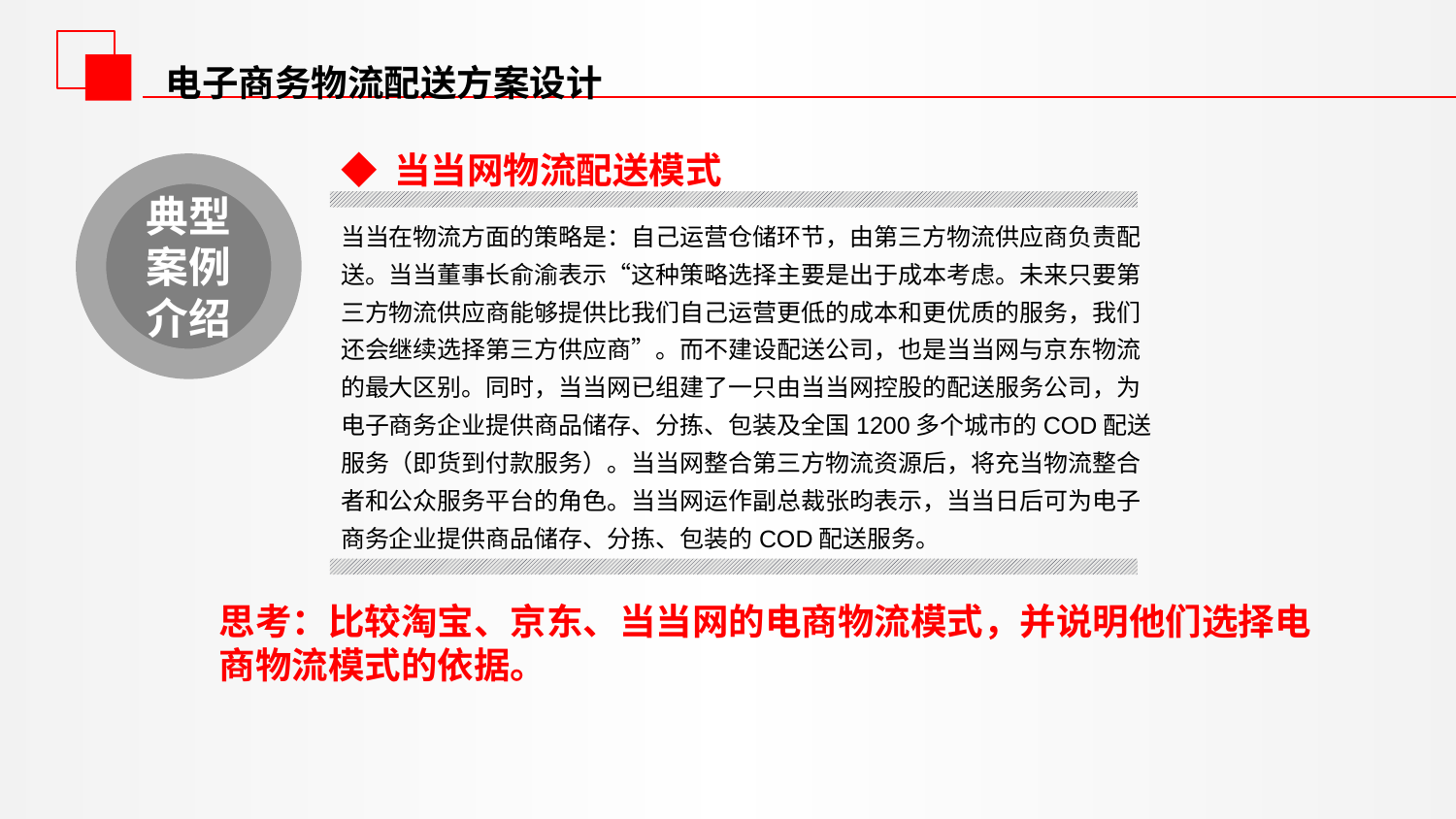

电子商务物流配送方案设计
◆ 当当网物流配送模式
典型案例介绍

当当在物流方面的策略是：自己运营仓储环节，由第三方物流供应商负责配送。当当董事长俞渝表示“这种策略选择主要是出于成本考虑。未来只要第三方物流供应商能够提供比我们自己运营更低的成本和更优质的服务，我们还会继续选择第三方供应商”。而不建设配送公司，也是当当网与京东物流的最大区别。同时，当当网已组建了一只由当当网控股的配送服务公司，为电子商务企业提供商品储存、分拣、包装及全国1200多个城市的COD配送服务（即货到付款服务）。当当网整合第三方物流资源后，将充当物流整合者和公众服务平台的角色。当当网运作副总裁张昀表示，当当日后可为电子商务企业提供商品储存、分拣、包装的COD配送服务。

思考：比较淘宝、京东、当当网的电商物流模式，并说明他们选择电商物流模式的依据。